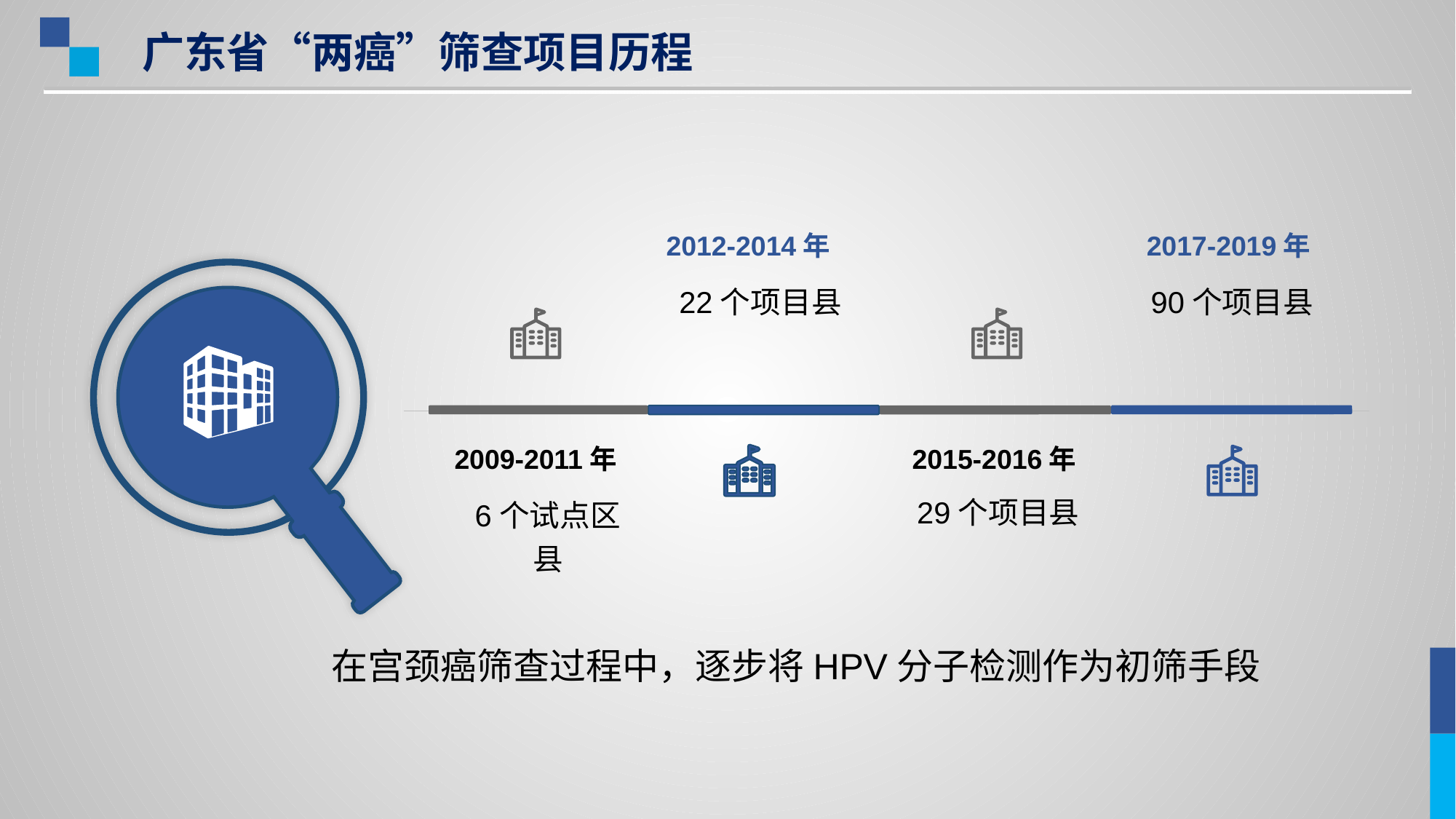

广东省“两癌”筛查项目历程
#
2012-2014年
22个项目县

2017-2019年
90个项目县

2009-2011年
6个试点区县

2015-2016年
29个项目县
在宫颈癌筛查过程中，逐步将HPV分子检测作为初筛手段